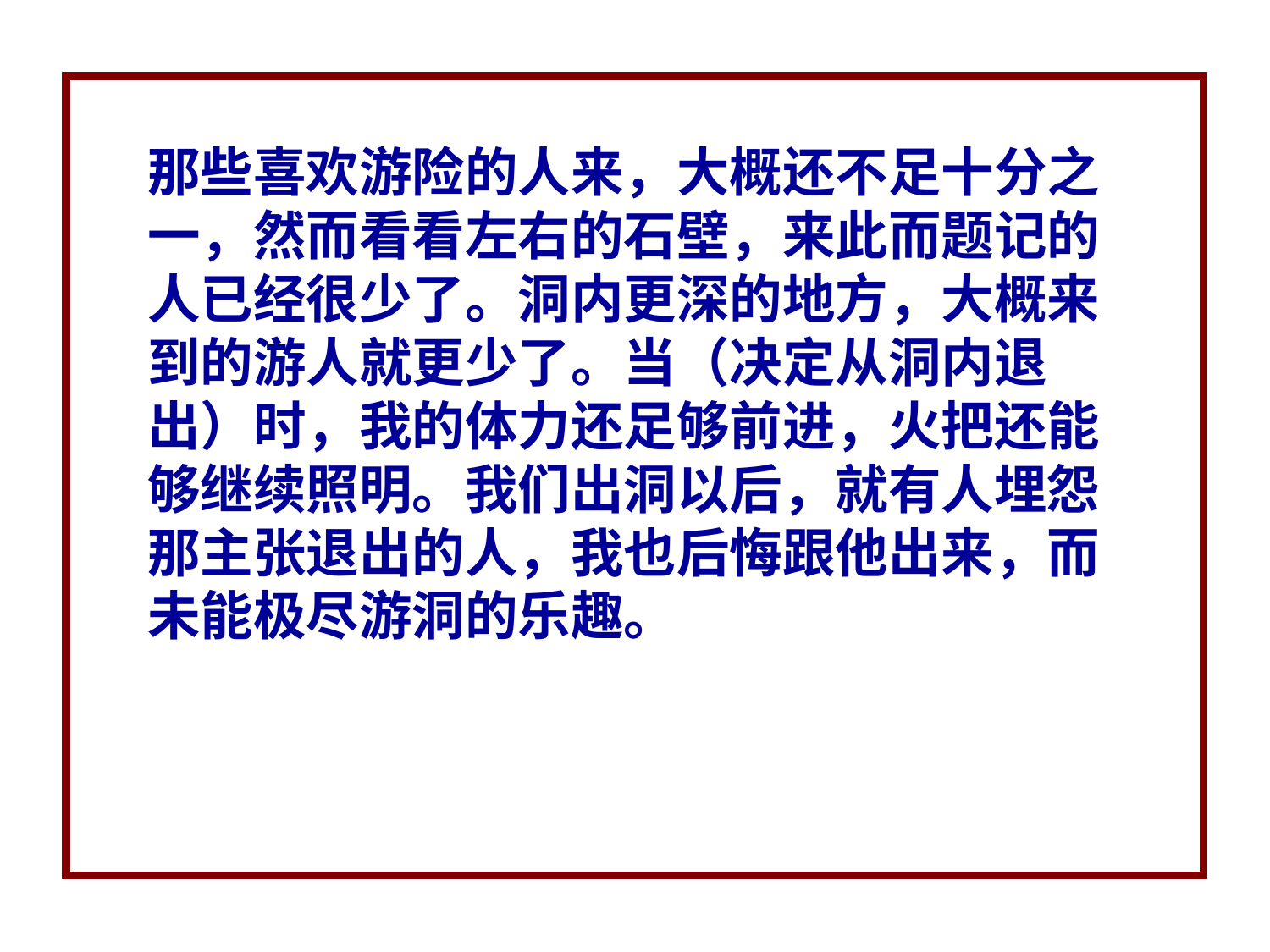

那些喜欢游险的人来，大概还不足十分之一，然而看看左右的石壁，来此而题记的人已经很少了。洞内更深的地方，大概来到的游人就更少了。当（决定从洞内退出）时，我的体力还足够前进，火把还能够继续照明。我们出洞以后，就有人埋怨那主张退出的人，我也后悔跟他出来，而未能极尽游洞的乐趣。